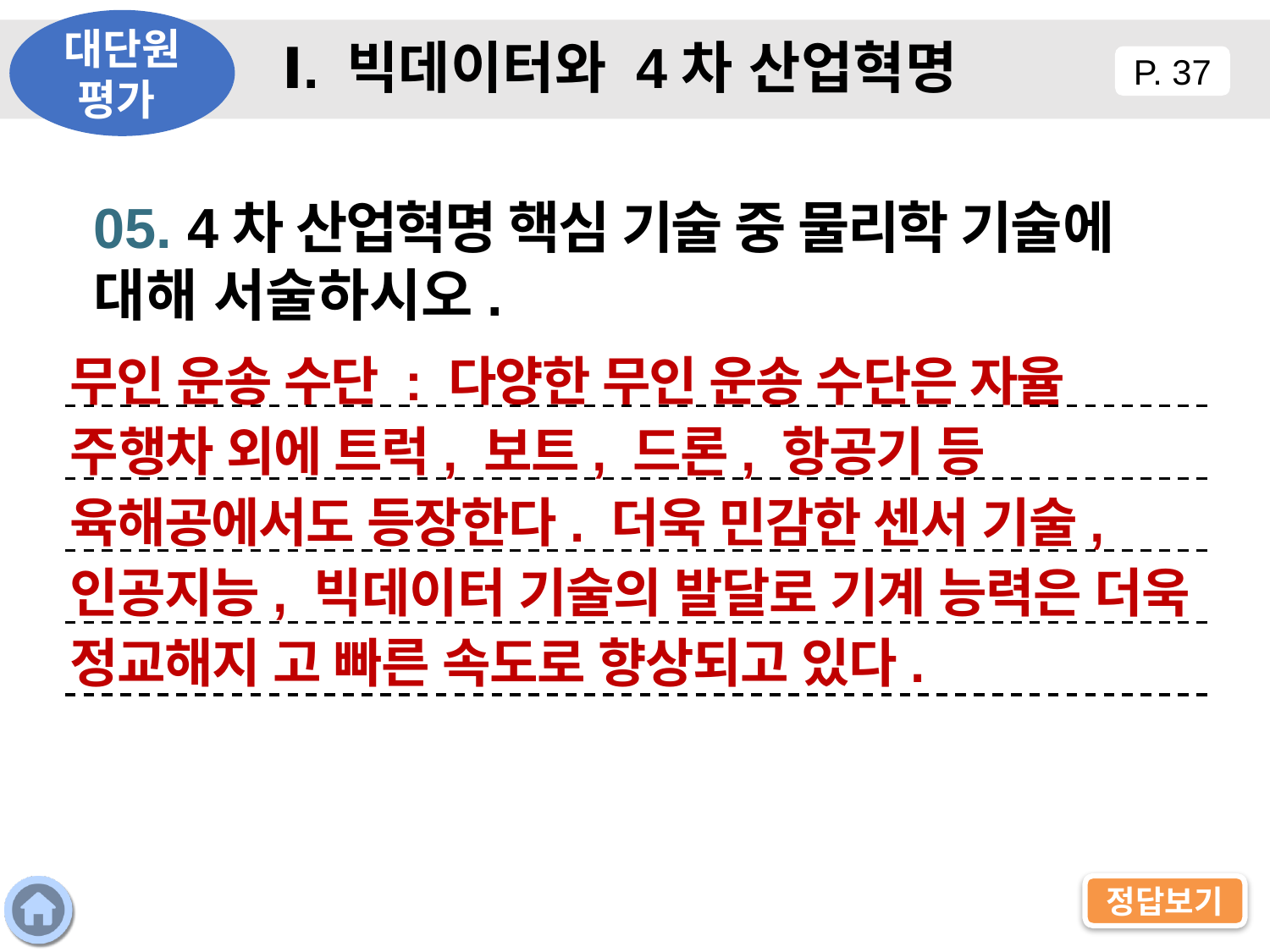

대단원 평가

Ⅰ. 빅데이터와 4차 산업혁명
P. 37
05. 4차 산업혁명 핵심 기술 중 물리학 기술에 대해 서술하시오.
무인 운송 수단 : 다양한 무인 운송 수단은 자율 주행차 외에 트럭, 보트, 드론, 항공기 등 육해공에서도 등장한다. 더욱 민감한 센서 기술, 인공지능, 빅데이터 기술의 발달로 기계 능력은 더욱 정교해지 고 빠른 속도로 향상되고 있다.
정답보기